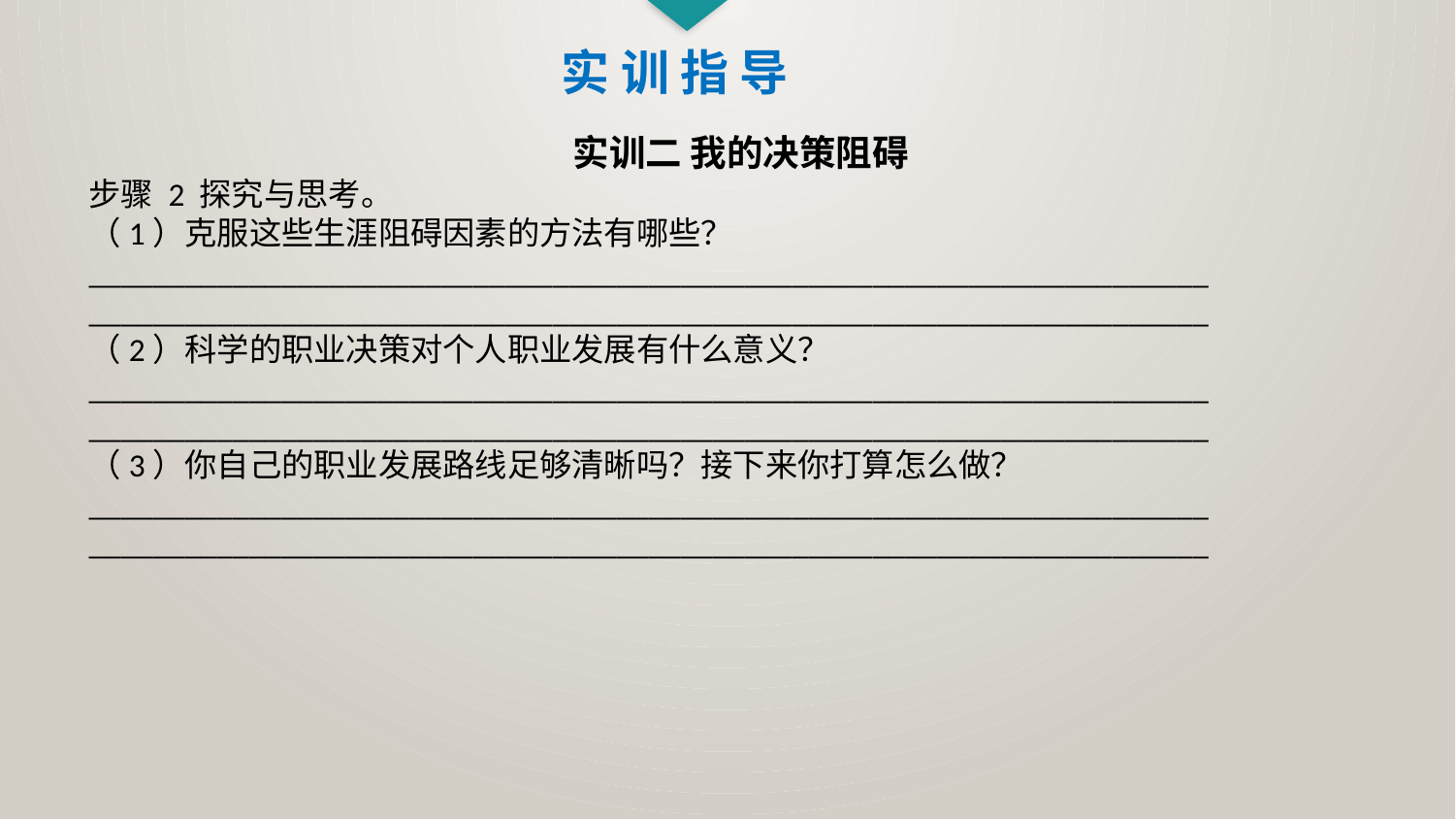

实 训 指 导
实训二 我的决策阻碍
步骤 2 探究与思考。
（1）克服这些生涯阻碍因素的方法有哪些？
______________________________________________________________________
______________________________________________________________________
（2）科学的职业决策对个人职业发展有什么意义？
______________________________________________________________________
______________________________________________________________________
（3）你自己的职业发展路线足够清晰吗？接下来你打算怎么做？
______________________________________________________________________
______________________________________________________________________

61